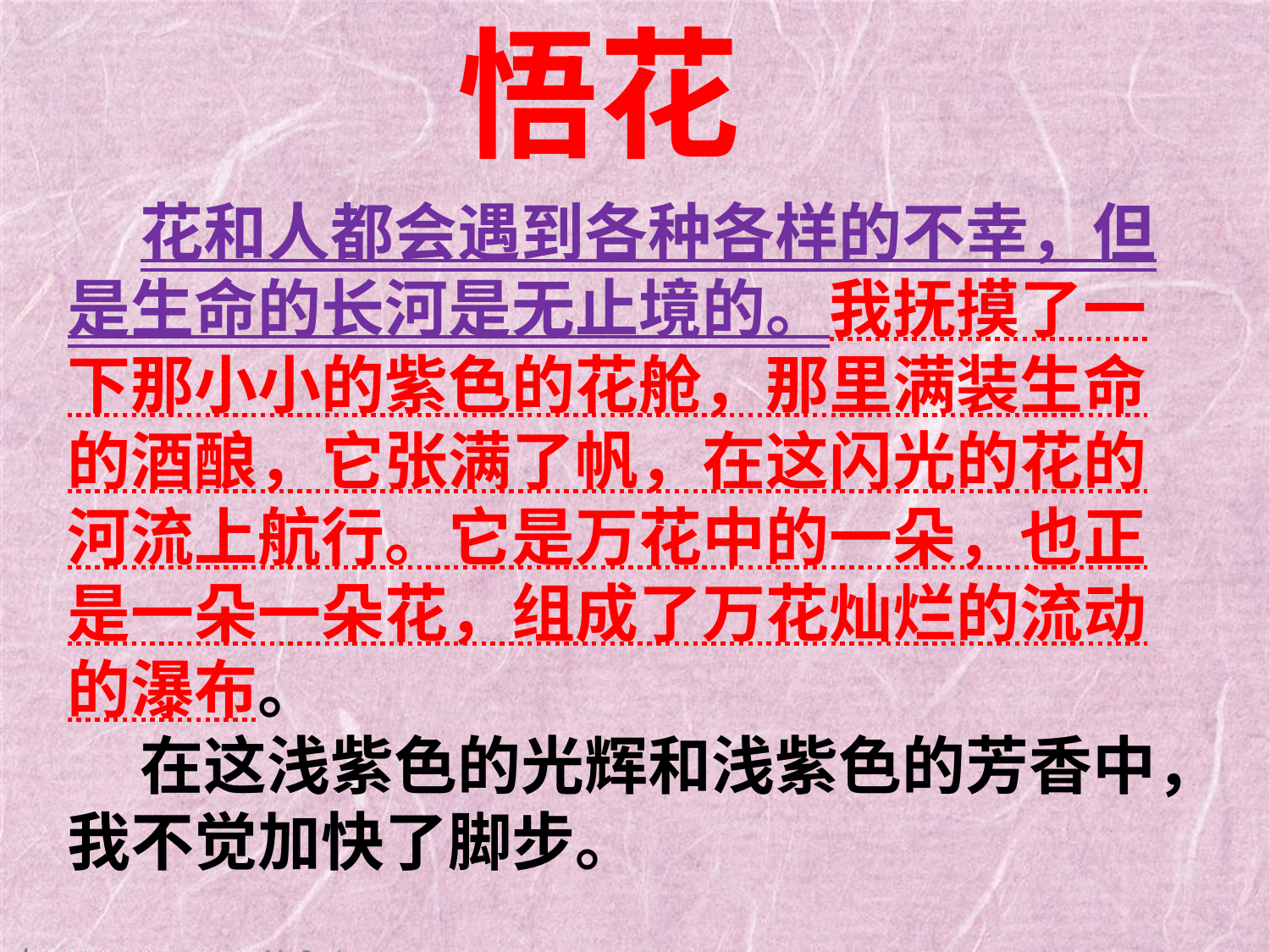

悟花
    花和人都会遇到各种各样的不幸，但是生命的长河是无止境的。我抚摸了一下那小小的紫色的花舱，那里满装生命的酒酿，它张满了帆，在这闪光的花的河流上航行。它是万花中的一朵，也正是一朵一朵花，组成了万花灿烂的流动的瀑布。
    在这浅紫色的光辉和浅紫色的芳香中，我不觉加快了脚步。